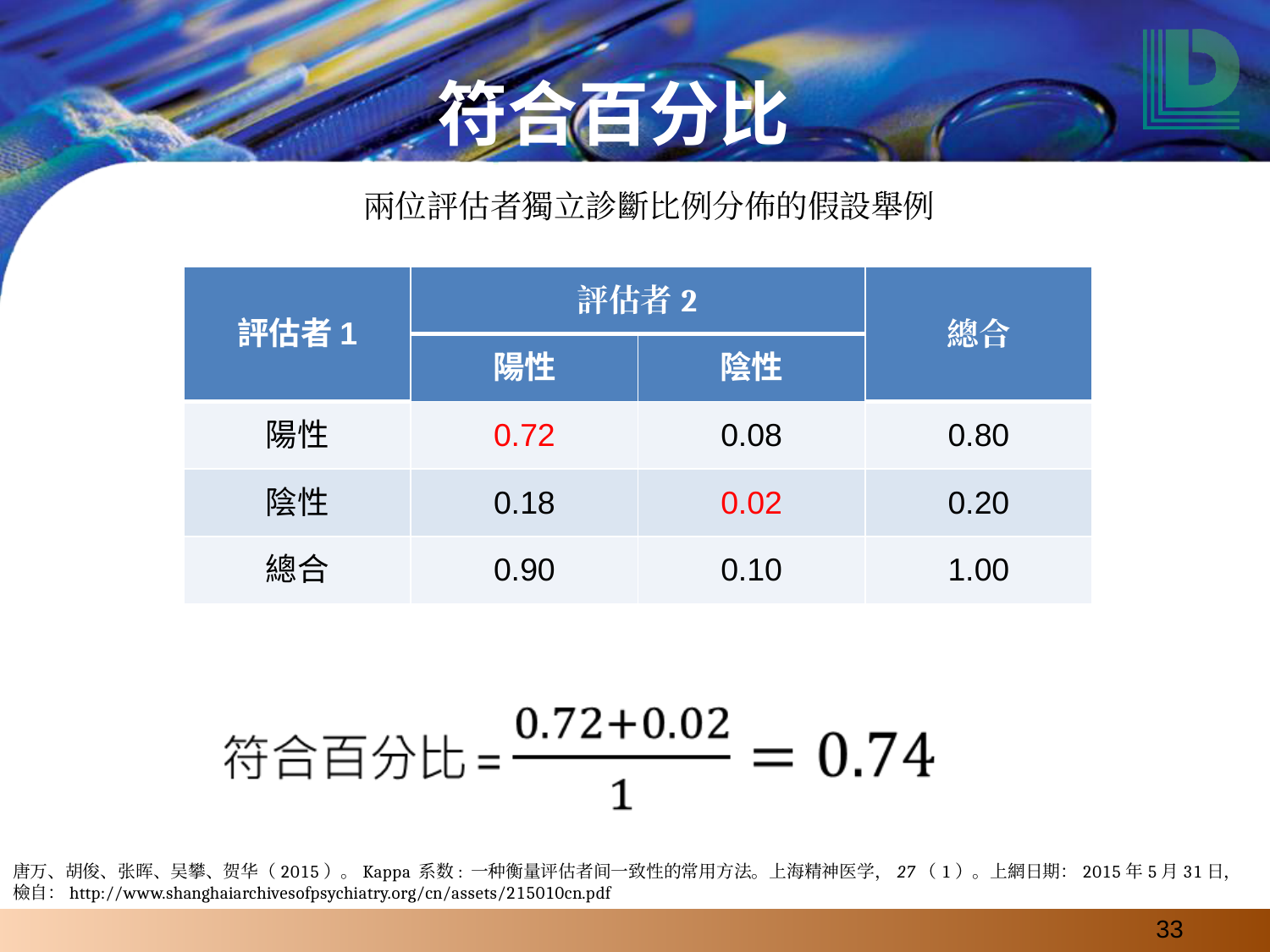

# 符合百分比
兩位評估者獨立診斷比例分佈的假設舉例
| 評估者1 | 評估者2 |  | 總合 |
| --- | --- | --- | --- |
|  | 陽性 | 陰性 |  |
| 陽性 | 0.72 | 0.08 | 0.80 |
| 陰性 | 0.18 | 0.02 | 0.20 |
| 總合 | 0.90 | 0.10 | 1.00 |

唐万、胡俊、张晖、吴攀、贺华（2015）。Kappa 系数: 一种衡量评估者间一致性的常用方法。上海精神医学，27（1）。上網日期：2015年5月31日，檢自：http://www.shanghaiarchivesofpsychiatry.org/cn/assets/215010cn.pdf
33